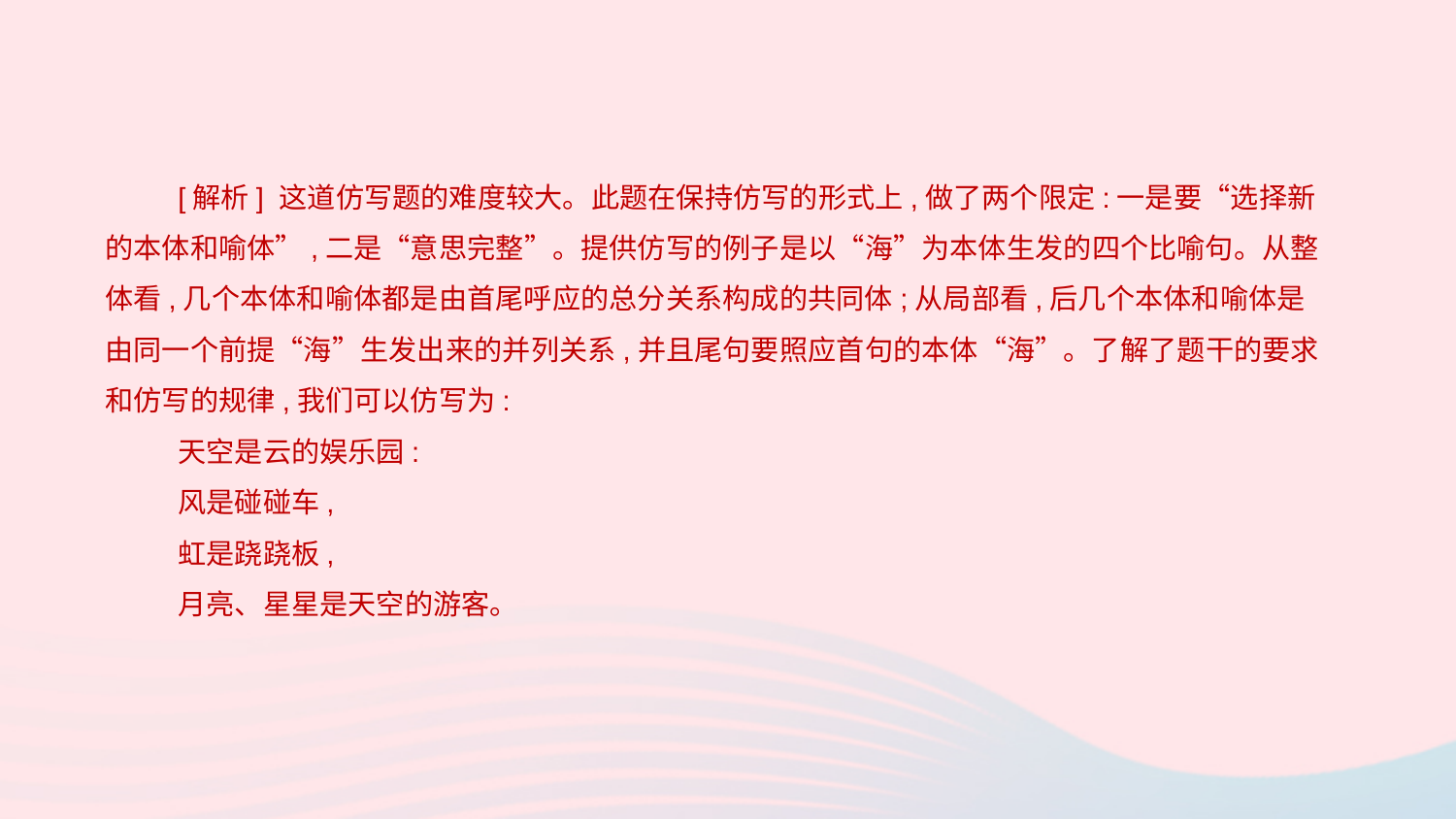

[解析] 这道仿写题的难度较大。此题在保持仿写的形式上,做了两个限定:一是要“选择新的本体和喻体”,二是“意思完整”。提供仿写的例子是以“海”为本体生发的四个比喻句。从整体看,几个本体和喻体都是由首尾呼应的总分关系构成的共同体;从局部看,后几个本体和喻体是由同一个前提“海”生发出来的并列关系,并且尾句要照应首句的本体“海”。了解了题干的要求和仿写的规律,我们可以仿写为:
天空是云的娱乐园:
风是碰碰车,
虹是跷跷板,
月亮、星星是天空的游客。